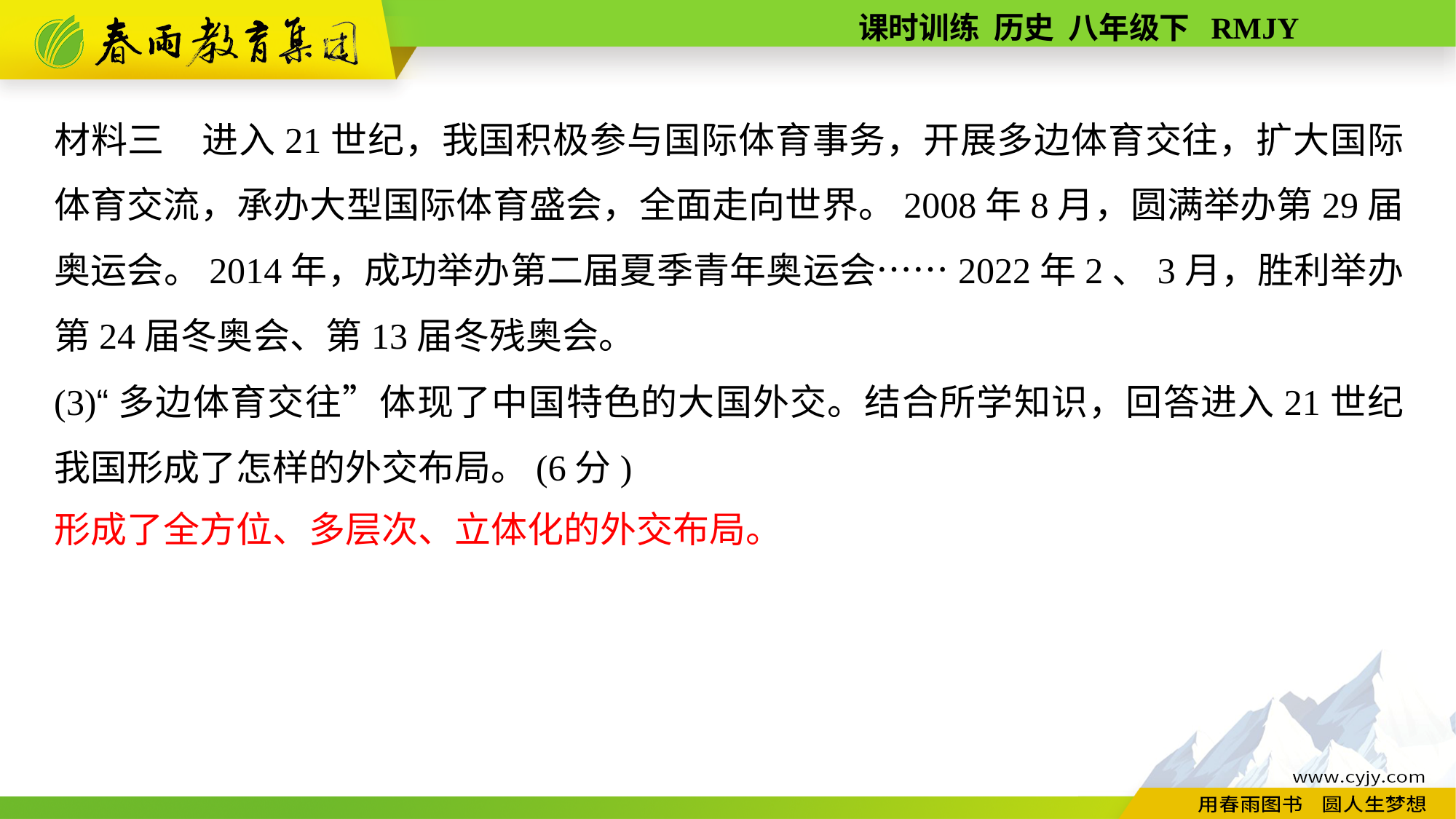

材料三　进入21世纪，我国积极参与国际体育事务，开展多边体育交往，扩大国际体育交流，承办大型国际体育盛会，全面走向世界。2008年8月，圆满举办第29届奥运会。2014年，成功举办第二届夏季青年奥运会……2022年2、3月，胜利举办第24届冬奥会、第13届冬残奥会。
(3)“多边体育交往”体现了中国特色的大国外交。结合所学知识，回答进入21世纪我国形成了怎样的外交布局。(6分)
形成了全方位、多层次、立体化的外交布局。